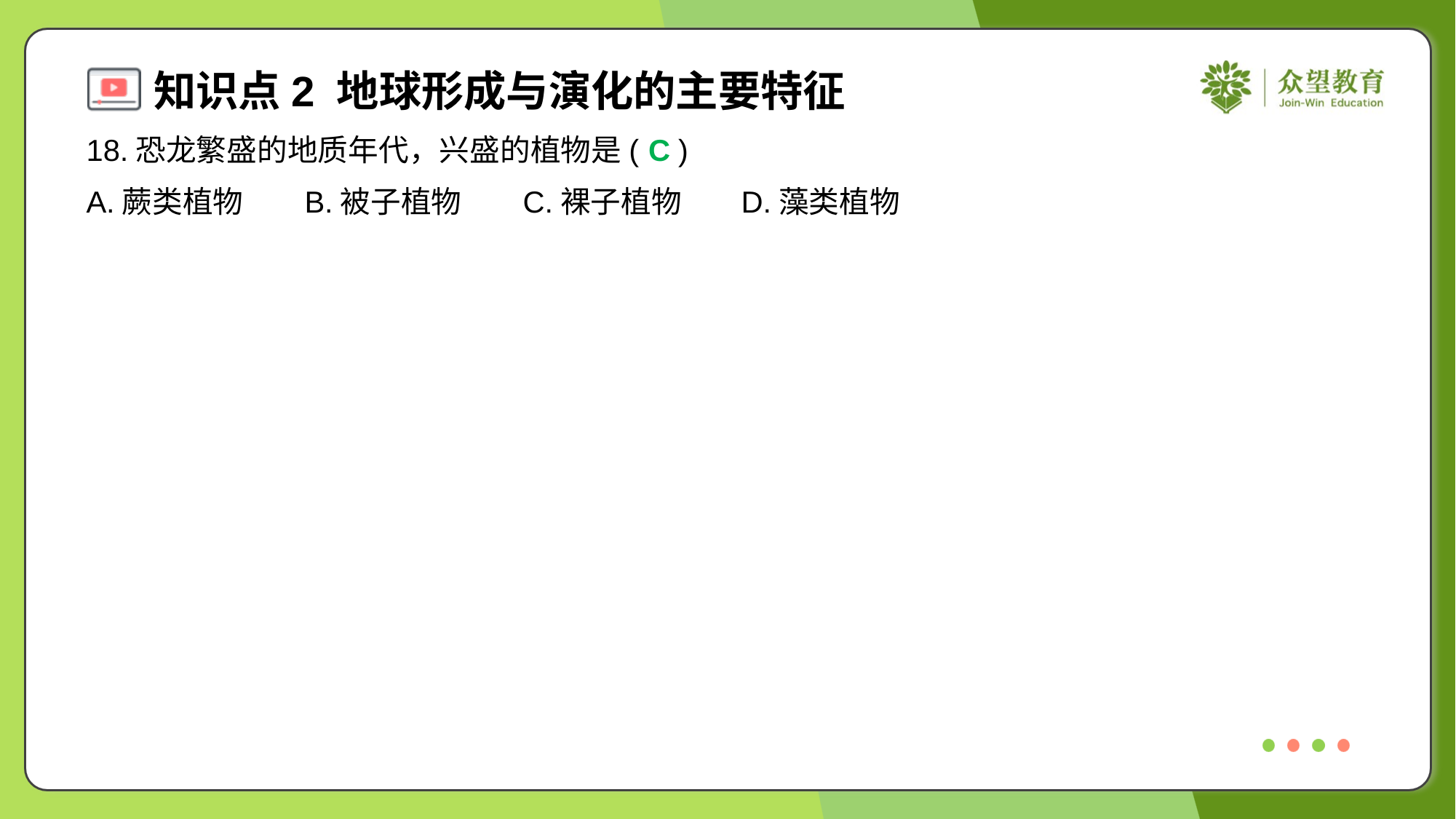

18.恐龙繁盛的地质年代，兴盛的植物是(     )
C
A.蕨类植物	B.被子植物	C.裸子植物	D.藻类植物